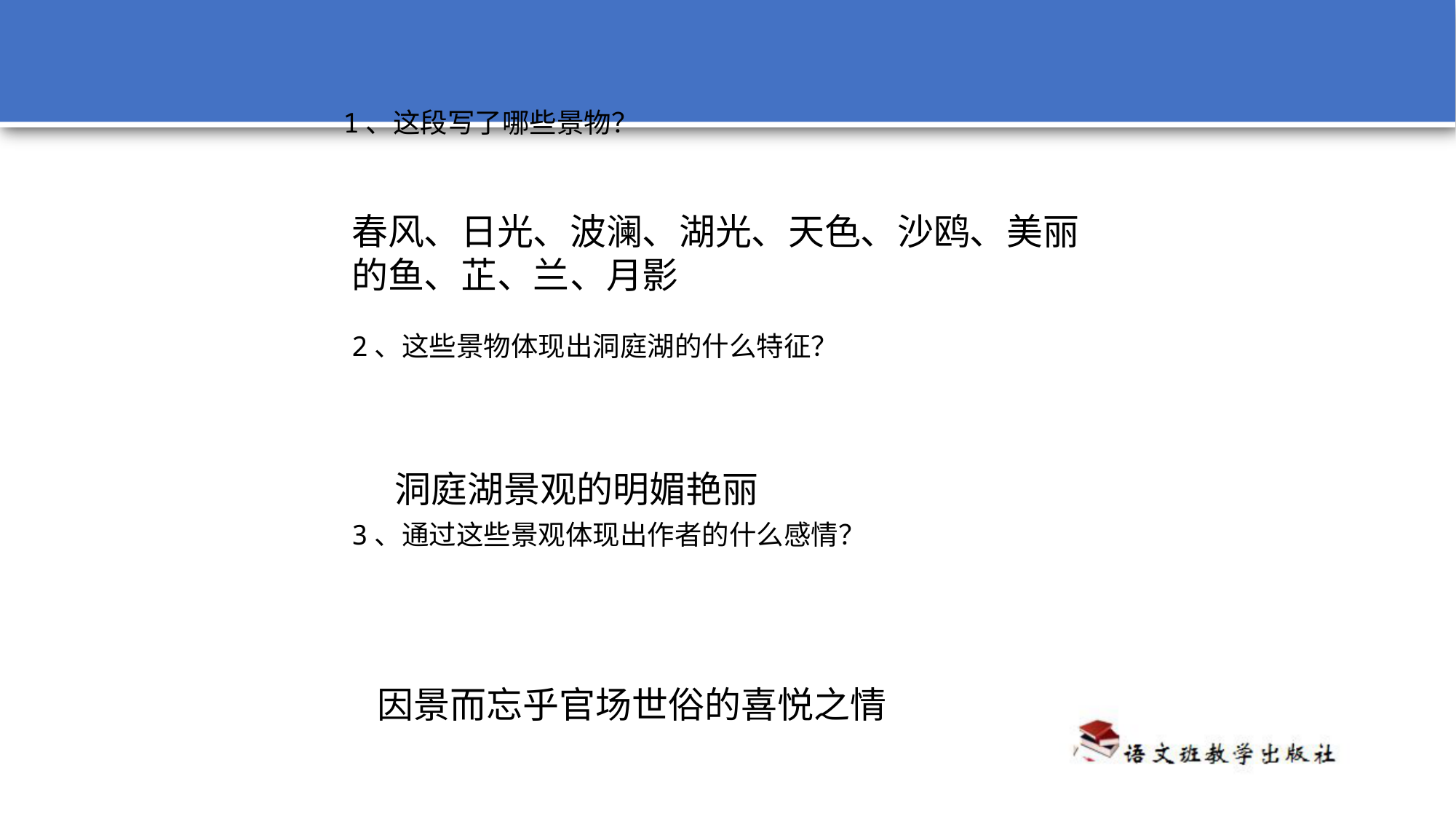

1、这段写了哪些景物？
春风、日光、波澜、湖光、天色、沙鸥、美丽的鱼、芷、兰、月影
2、这些景物体现出洞庭湖的什么特征？
洞庭湖景观的明媚艳丽
3、通过这些景观体现出作者的什么感情？
因景而忘乎官场世俗的喜悦之情